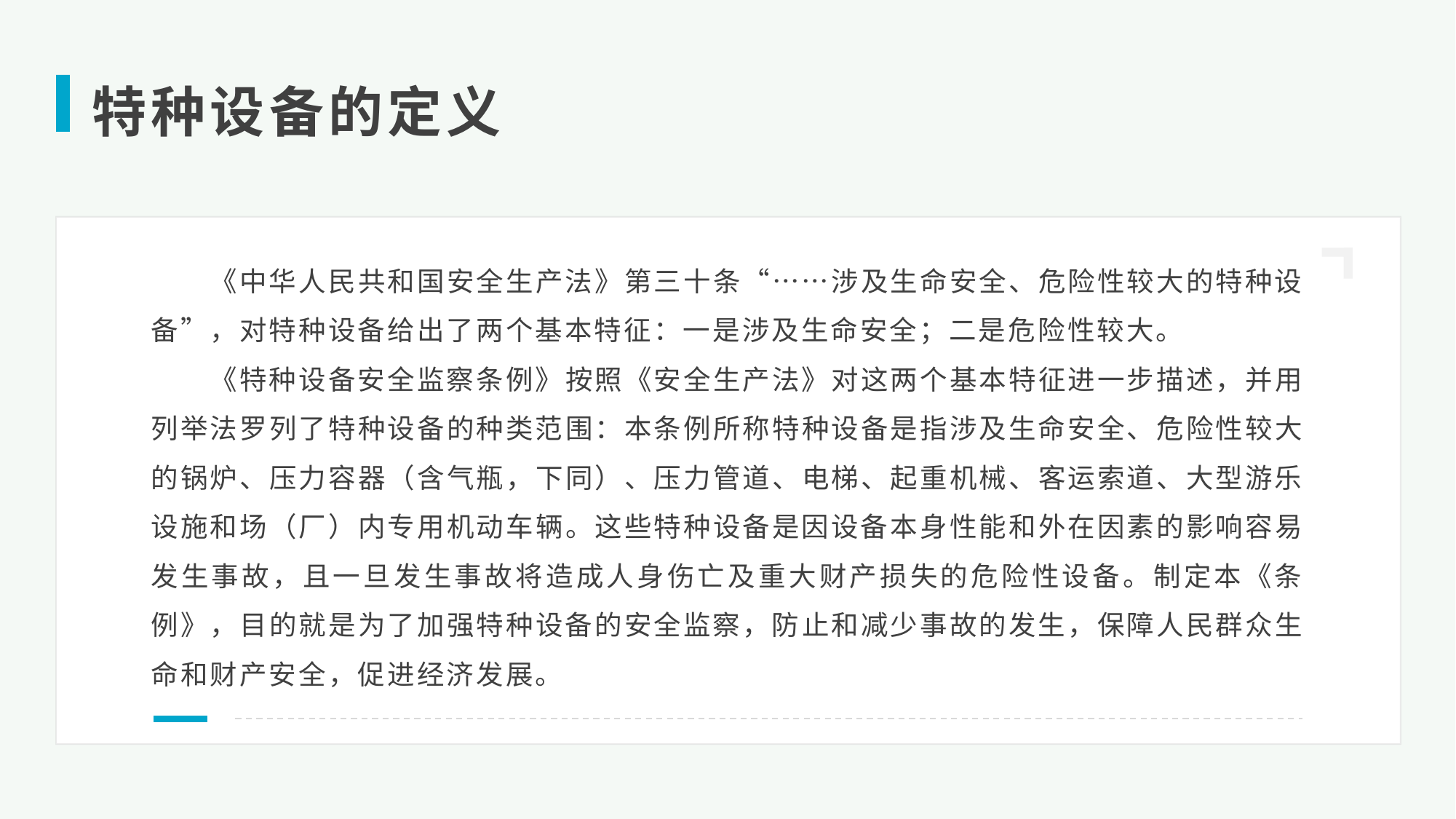

特种设备的定义

《中华人民共和国安全生产法》第三十条“……涉及生命安全、危险性较大的特种设备”，对特种设备给出了两个基本特征：一是涉及生命安全；二是危险性较大。
《特种设备安全监察条例》按照《安全生产法》对这两个基本特征进一步描述，并用列举法罗列了特种设备的种类范围：本条例所称特种设备是指涉及生命安全、危险性较大的锅炉、压力容器（含气瓶，下同）、压力管道、电梯、起重机械、客运索道、大型游乐设施和场（厂）内专用机动车辆。这些特种设备是因设备本身性能和外在因素的影响容易发生事故，且一旦发生事故将造成人身伤亡及重大财产损失的危险性设备。制定本《条例》，目的就是为了加强特种设备的安全监察，防止和减少事故的发生，保障人民群众生命和财产安全，促进经济发展。